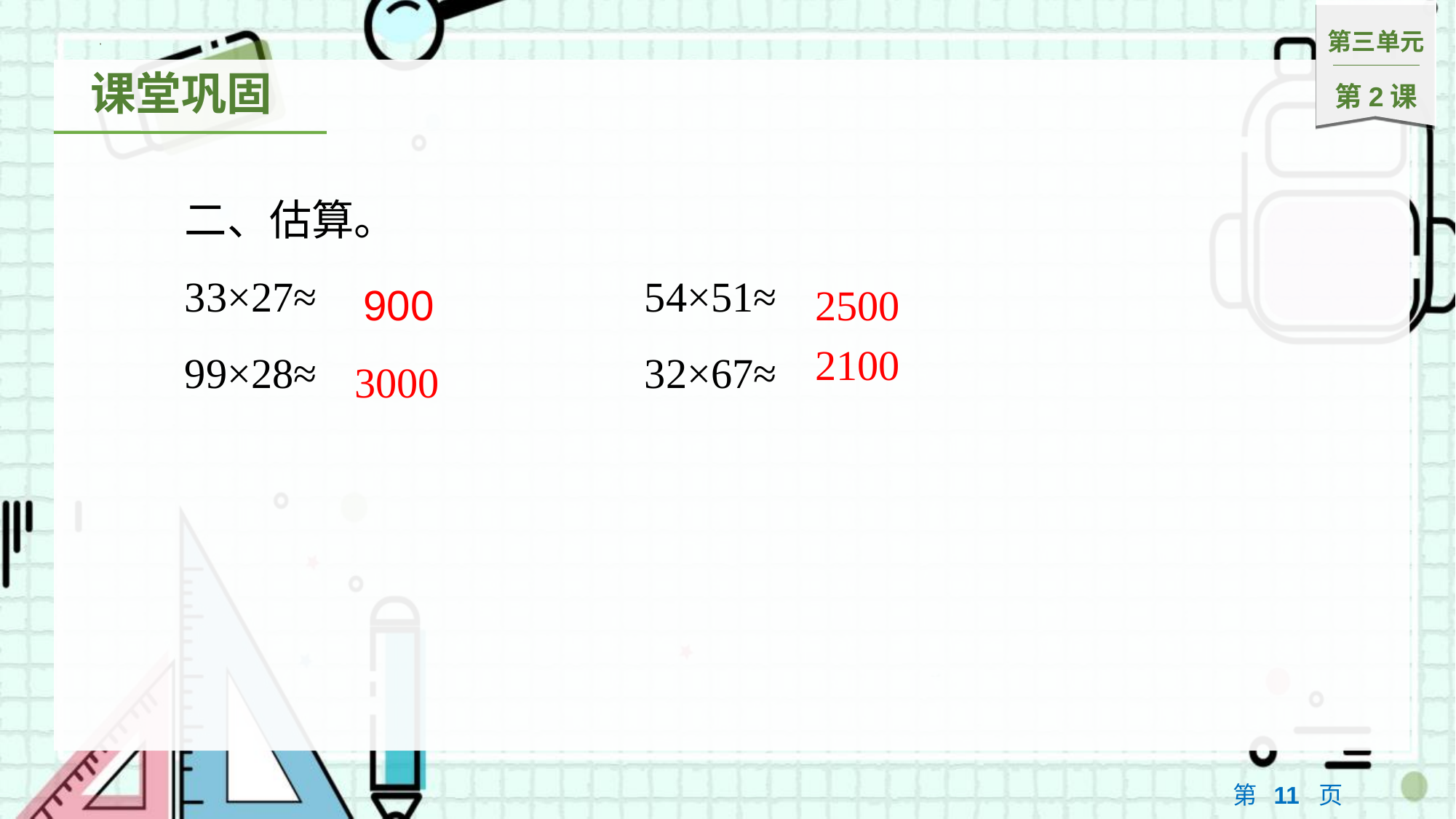

二、估算。
33×27≈　　　　　　	54×51≈
99×28≈　　　		32×67≈
900
2500
3000
2100